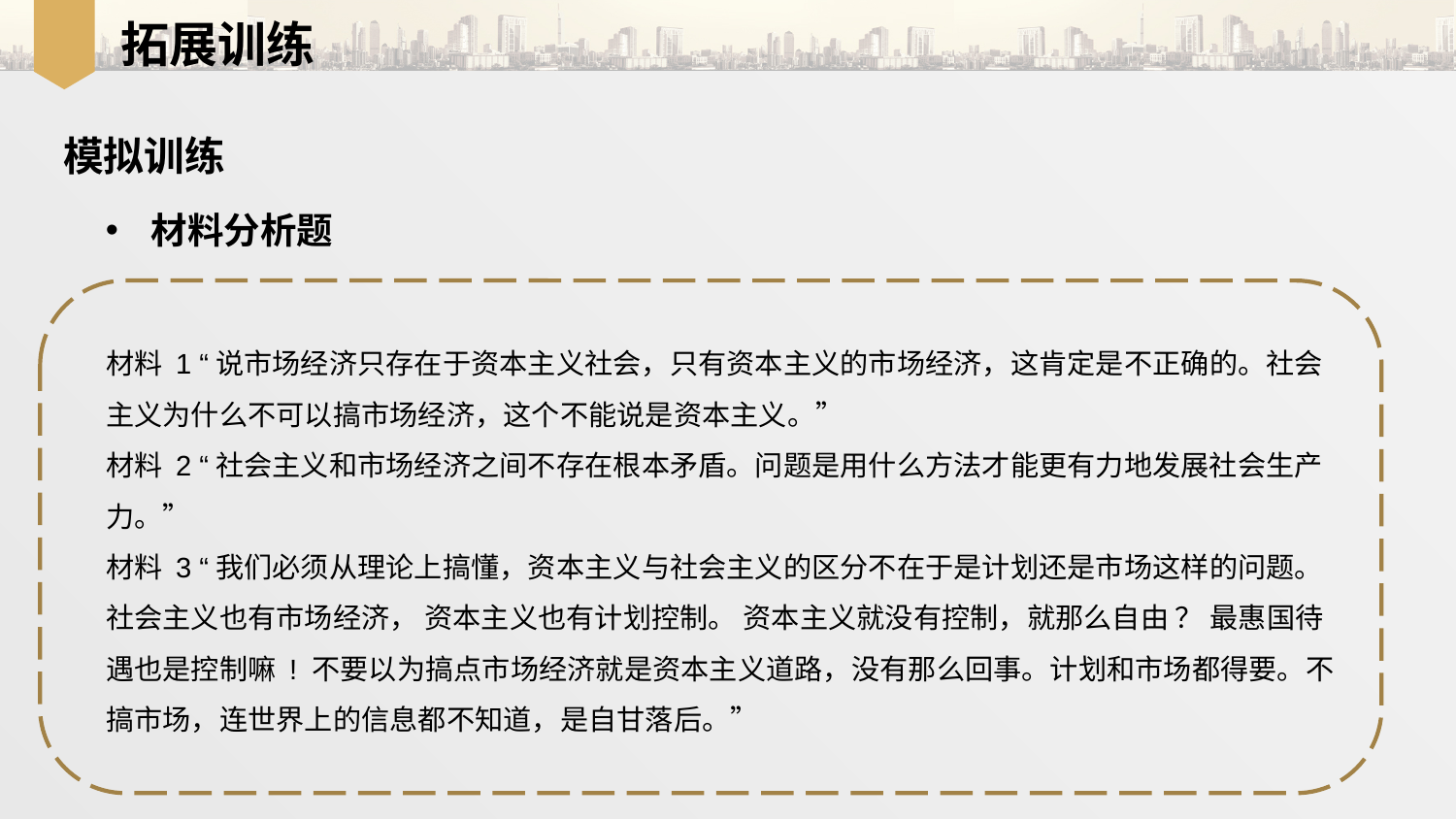

拓展训练
模拟训练
材料分析题

材料 1 “说市场经济只存在于资本主义社会，只有资本主义的市场经济，这肯定是不正确的。社会主义为什么不可以搞市场经济，这个不能说是资本主义。”
材料 2 “社会主义和市场经济之间不存在根本矛盾。问题是用什么方法才能更有力地发展社会生产力。”
材料 3 “我们必须从理论上搞懂，资本主义与社会主义的区分不在于是计划还是市场这样的问题。 社会主义也有市场经济， 资本主义也有计划控制。 资本主义就没有控制，就那么自由 ？ 最惠国待遇也是控制嘛 ! 不要以为搞点市场经济就是资本主义道路，没有那么回事。计划和市场都得要。不搞市场，连世界上的信息都不知道，是自甘落后。”